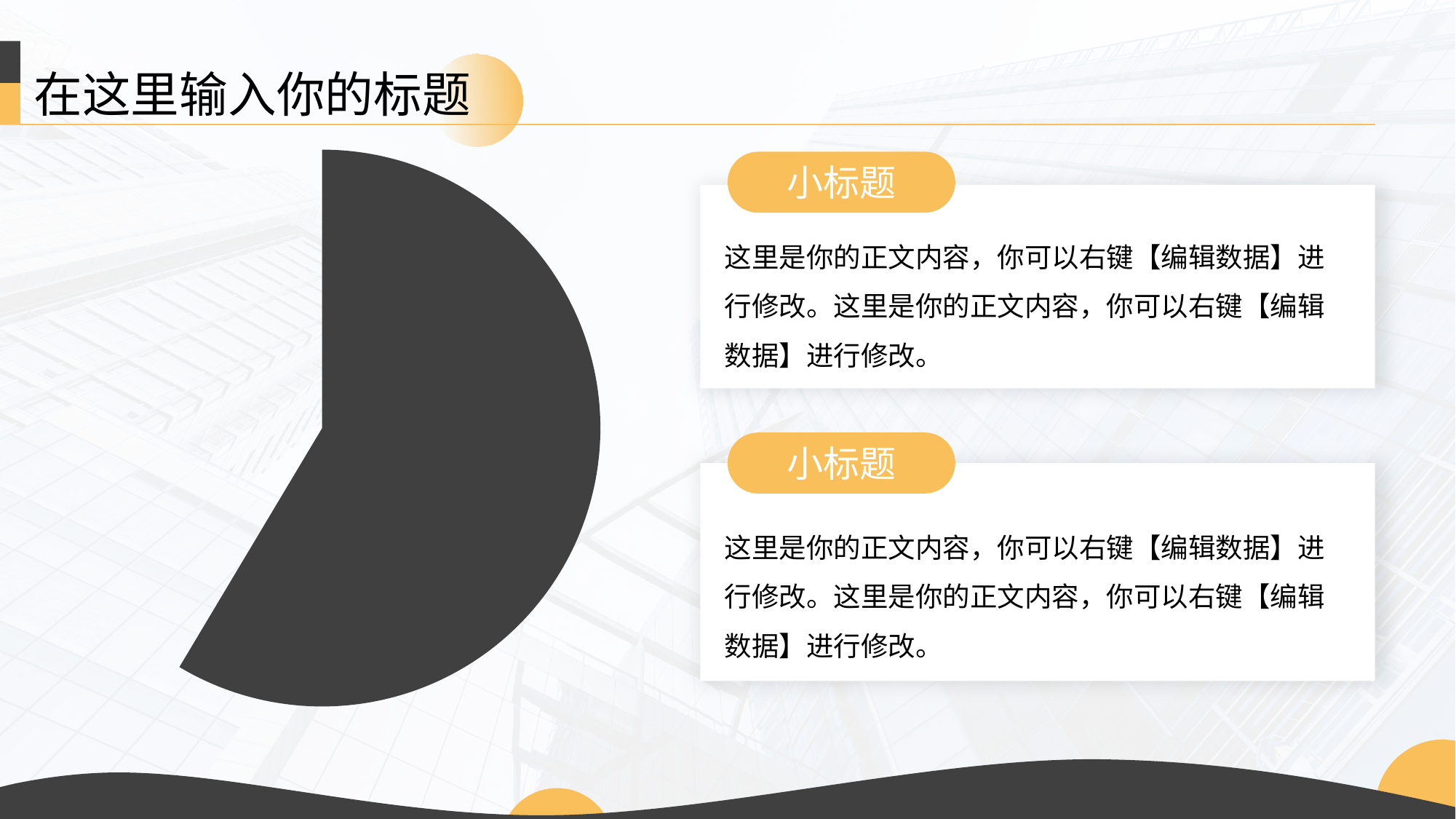

在这里输入你的标题

### Chart

| Category | 辅助 | 销售额 |
|---|---|---|
| 第一季度 | 8.2 | 8.2 |
| 第二季度 | 3.2 | 3.2 |
| 第三季度 | 1.4 | 1.4 |
| 第四季度 | 1.2 | 1.2 |
小标题

这里是你的正文内容，你可以右键【编辑数据】进行修改。这里是你的正文内容，你可以右键【编辑数据】进行修改。

小标题

这里是你的正文内容，你可以右键【编辑数据】进行修改。这里是你的正文内容，你可以右键【编辑数据】进行修改。